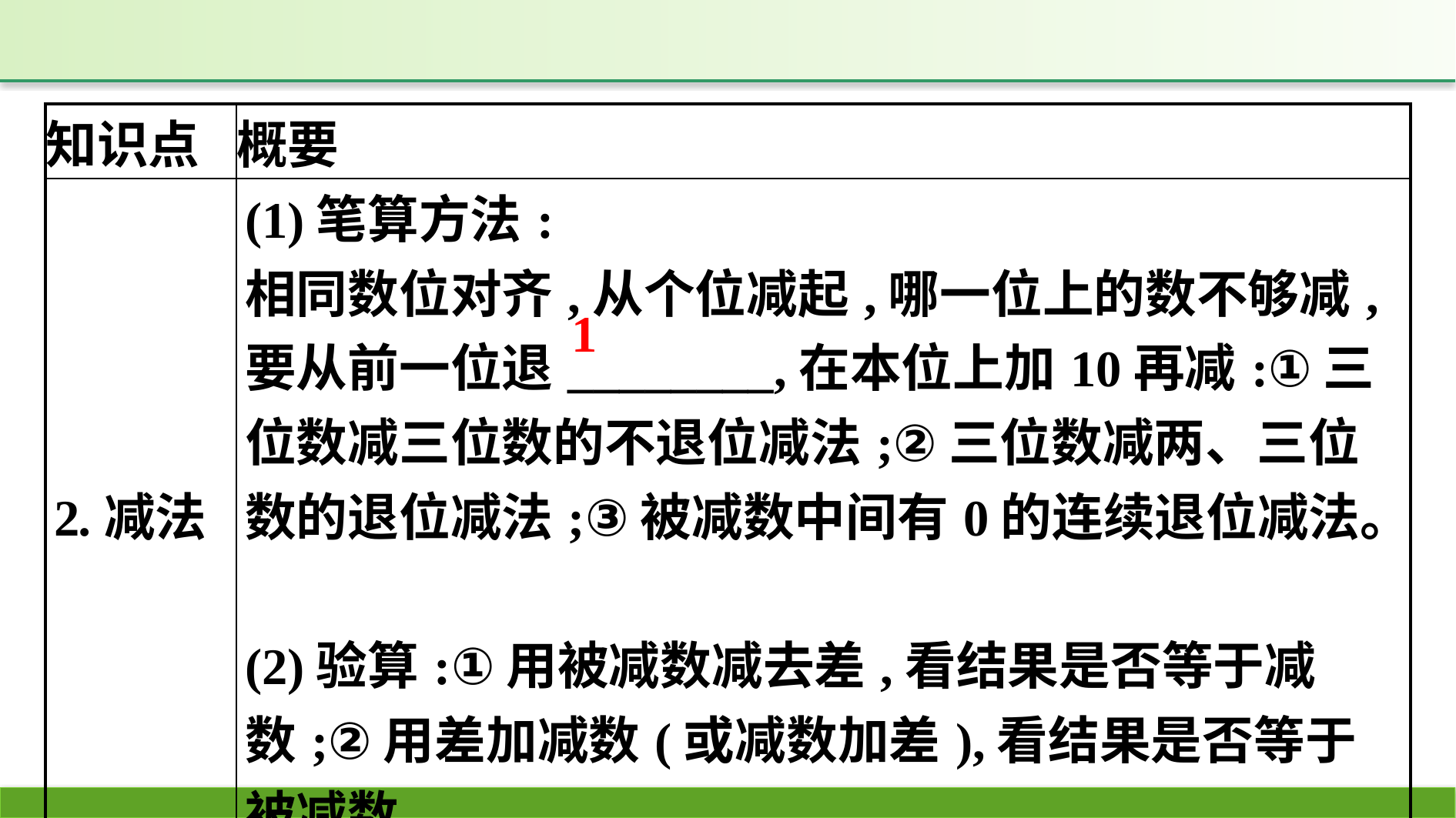

| 知识点 | 概要 |
| --- | --- |
| 2.减法 | (1)笔算方法: 相同数位对齐,从个位减起,哪一位上的数不够减,要从前一位退\_\_\_\_\_\_\_\_,在本位上加10再减:①三位数减三位数的不退位减法;②三位数减两、三位数的退位减法;③被减数中间有0的连续退位减法。  (2)验算:①用被减数减去差,看结果是否等于减数;②用差加减数(或减数加差),看结果是否等于被减数 |
| 3.解决问题 | 认真分析具体情况,灵活选择是用精确计算还是估算 |
1